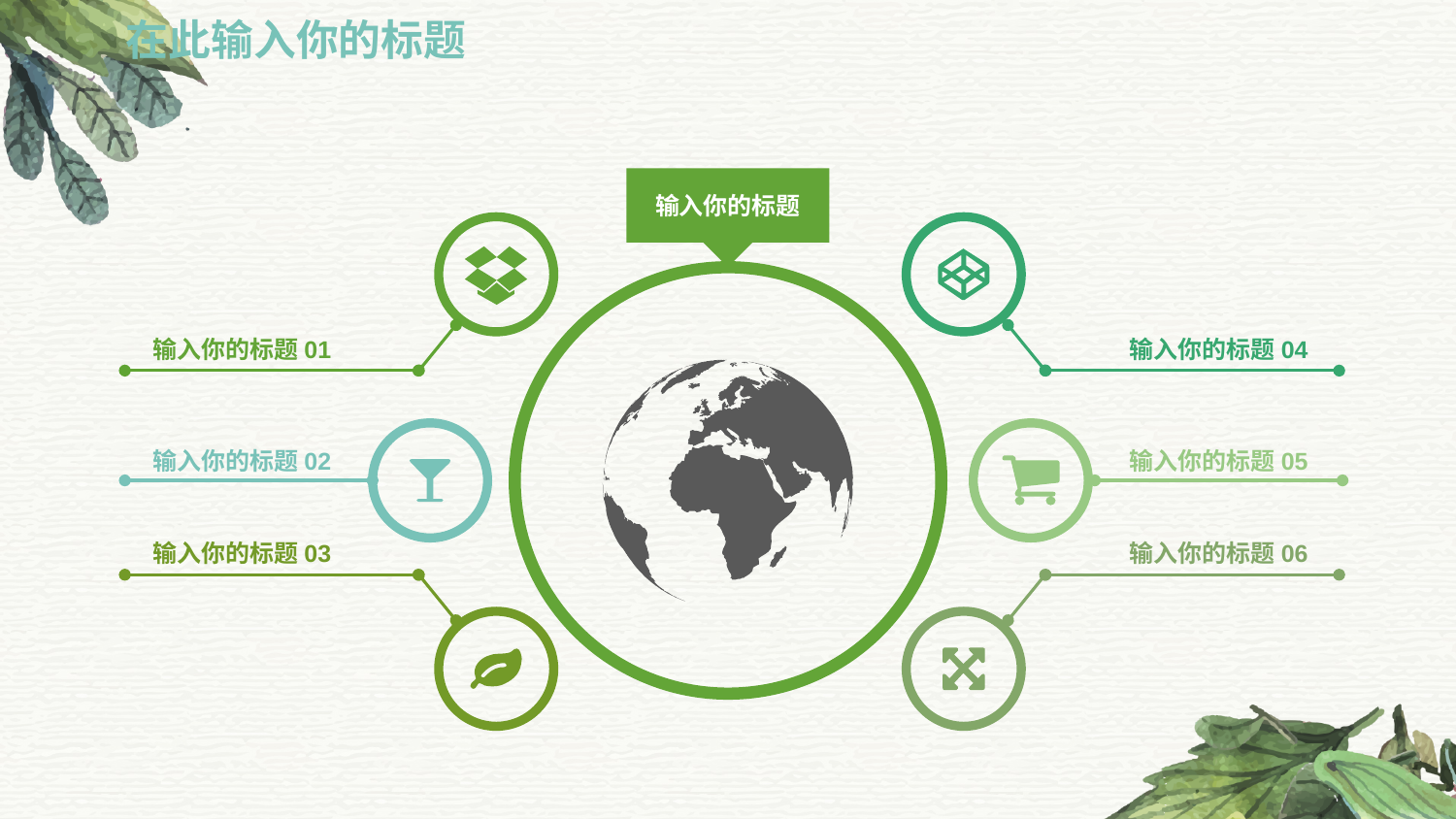

在此输入你的标题

输入你的标题

输入你的标题01
输入你的标题04

输入你的标题02
输入你的标题05

输入你的标题03
输入你的标题06